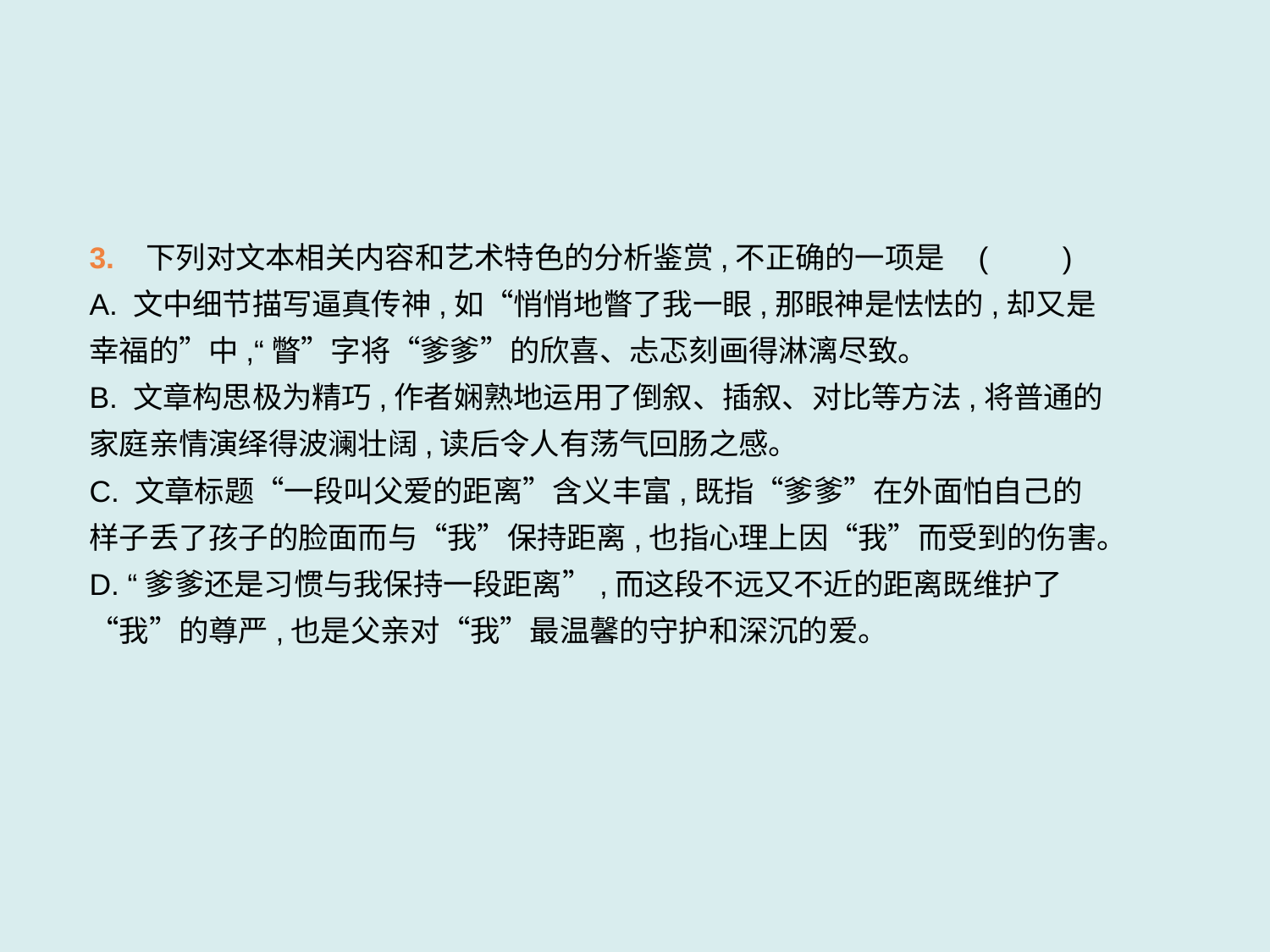

3.   下列对文本相关内容和艺术特色的分析鉴赏,不正确的一项是	(　　)
A. 文中细节描写逼真传神,如“悄悄地瞥了我一眼,那眼神是怯怯的,却又是幸福的”中,“瞥”字将“爹爹”的欣喜、忐忑刻画得淋漓尽致。
B. 文章构思极为精巧,作者娴熟地运用了倒叙、插叙、对比等方法,将普通的家庭亲情演绎得波澜壮阔,读后令人有荡气回肠之感。
C. 文章标题“一段叫父爱的距离”含义丰富,既指“爹爹”在外面怕自己的样子丢了孩子的脸面而与“我”保持距离,也指心理上因“我”而受到的伤害。
D. “爹爹还是习惯与我保持一段距离”,而这段不远又不近的距离既维护了“我”的尊严,也是父亲对“我”最温馨的守护和深沉的爱。